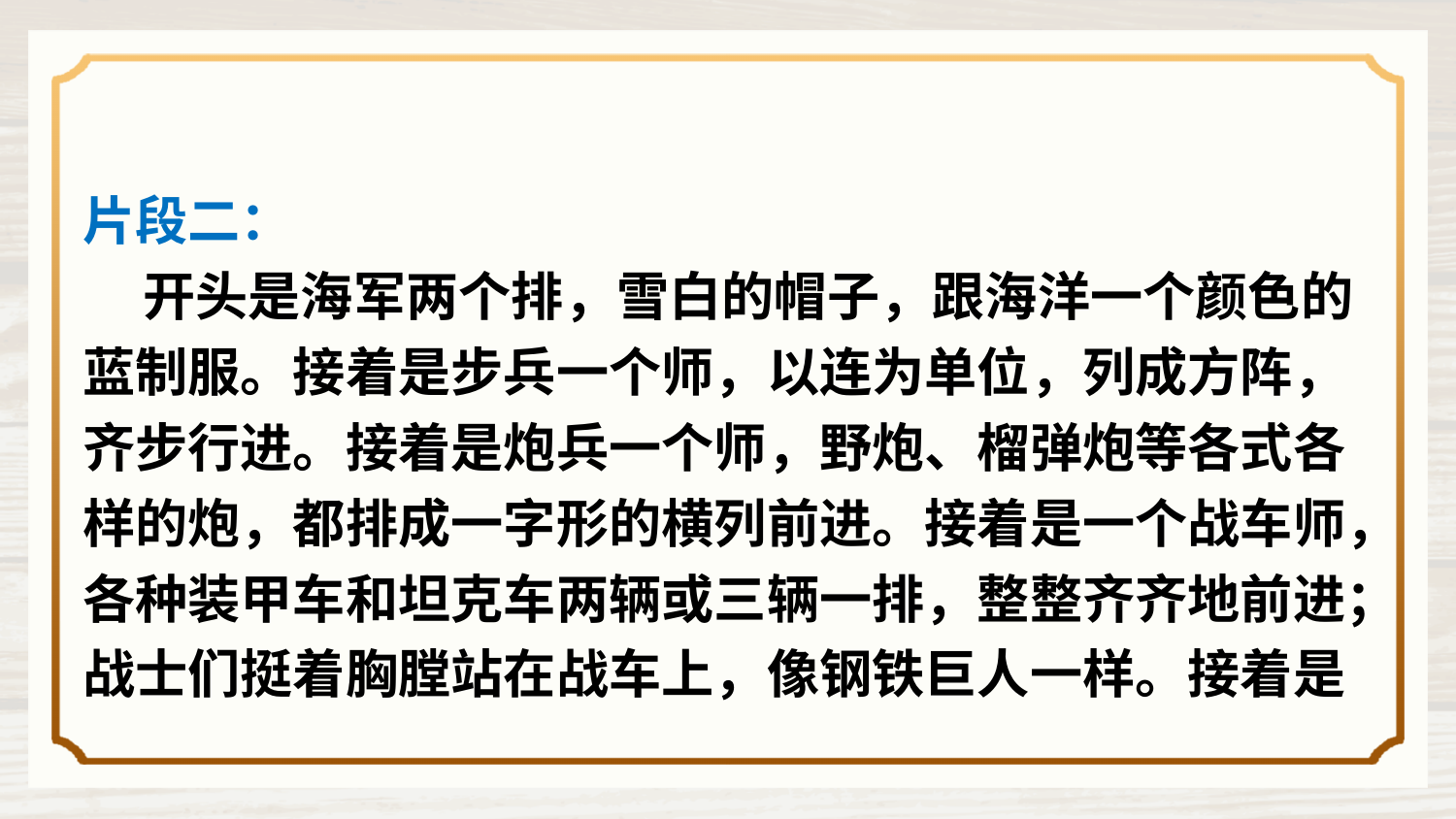

片段二：
    开头是海军两个排，雪白的帽子，跟海洋一个颜色的蓝制服。接着是步兵一个师，以连为单位，列成方阵，齐步行进。接着是炮兵一个师，野炮、榴弹炮等各式各样的炮，都排成一字形的横列前进。接着是一个战车师，各种装甲车和坦克车两辆或三辆一排，整整齐齐地前进；战士们挺着胸膛站在战车上，像钢铁巨人一样。接着是